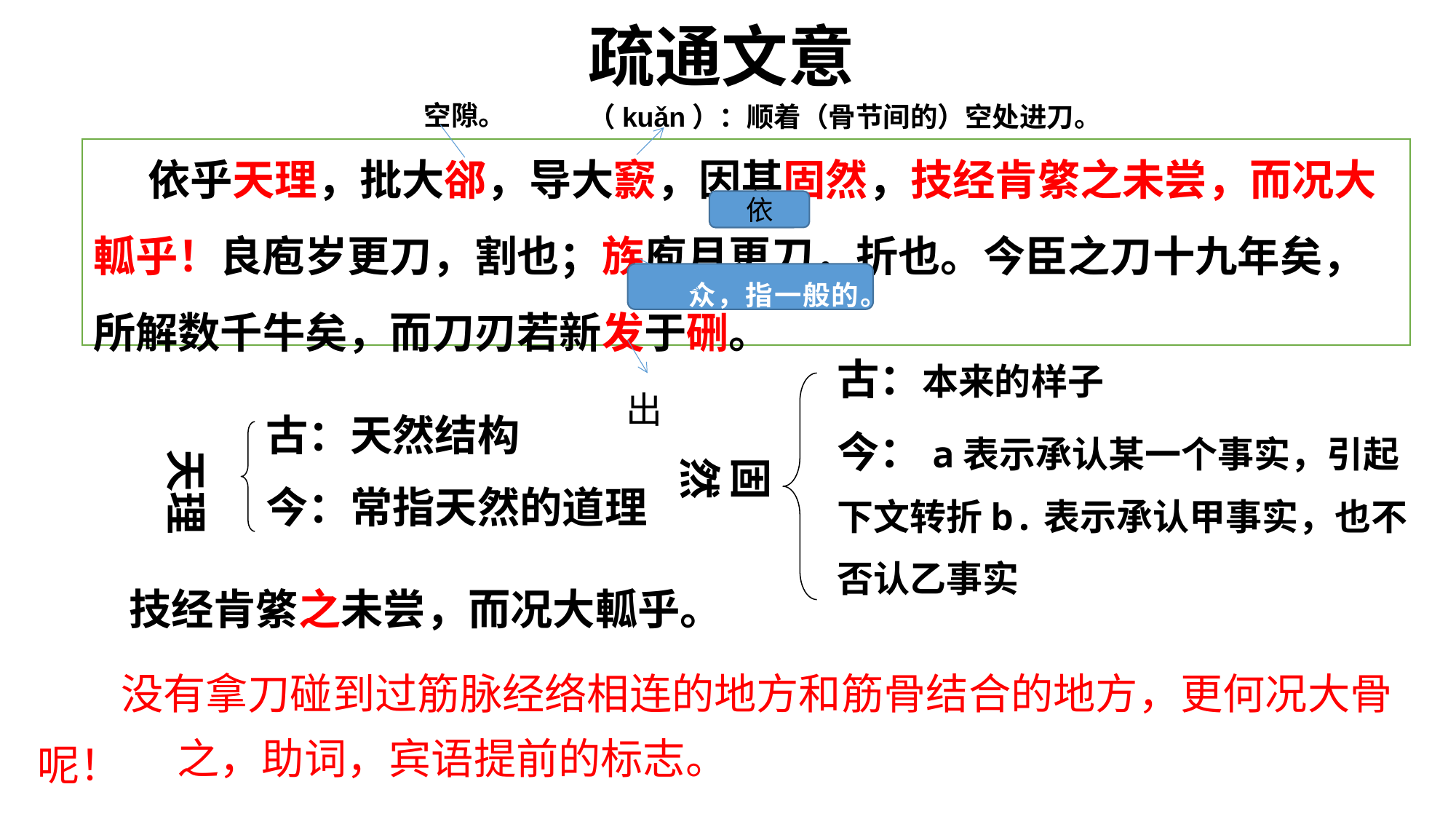

疏通文意
空隙。
（kuǎn）：顺着（骨节间的）空处进刀。
# 依乎天理，批大郤，导大窾，因其固然，技经肯綮之未尝，而况大軱乎！良庖岁更刀，割也；族庖月更刀，折也。今臣之刀十九年矣，所解数千牛矣，而刀刃若新发于硎。
依
众，指一般的。
古：本来的样子
今：a表示承认某一个事实，引起
下文转折b.表示承认甲事实，也不
否认乙事实

出
古：天然结构
今：常指天然的道理

天理
固然
技经肯綮之未尝，而况大軱乎。
  没有拿刀碰到过筋脉经络相连的地方和筋骨结合的地方，更何况大骨呢！
之，助词，宾语提前的标志。